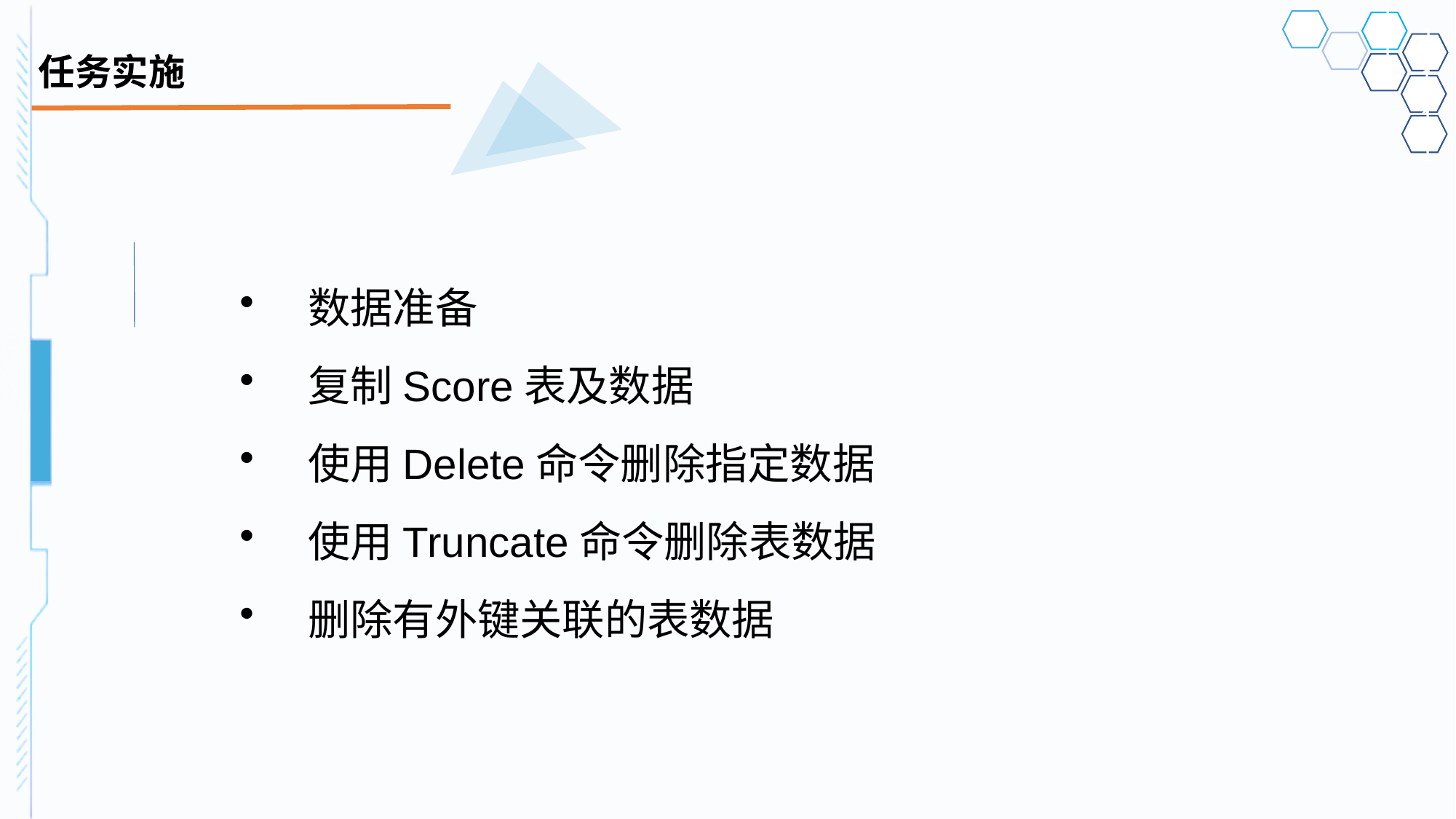

# 任务实施

数据准备
复制Score表及数据
使用Delete命令删除指定数据
使用Truncate命令删除表数据
删除有外键关联的表数据